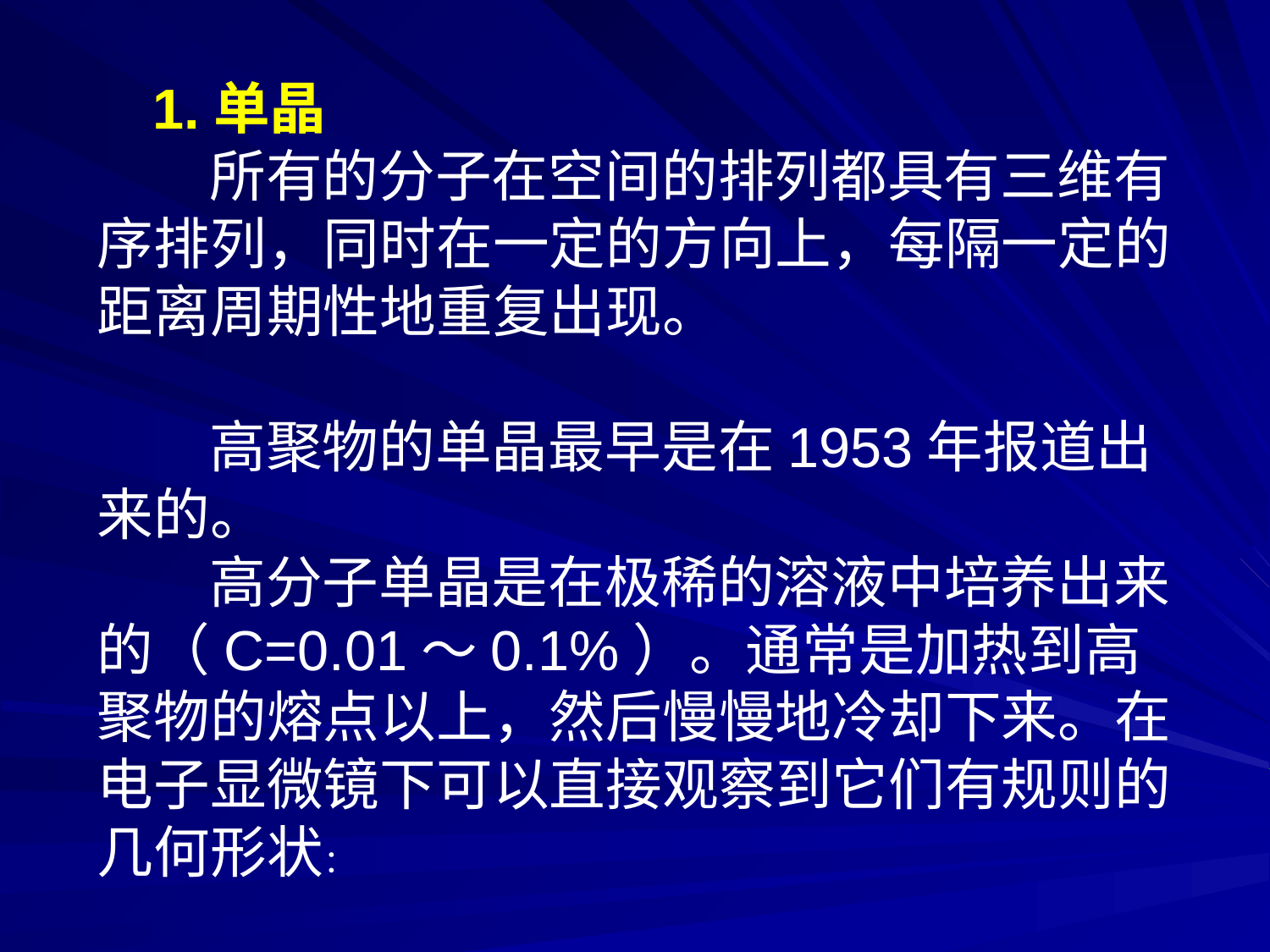

1.单晶
　所有的分子在空间的排列都具有三维有序排列，同时在一定的方向上，每隔一定的距离周期性地重复出现。

　高聚物的单晶最早是在1953年报道出来的。
　高分子单晶是在极稀的溶液中培养出来的（C=0.01～0.1%）。通常是加热到高聚物的熔点以上，然后慢慢地冷却下来。在电子显微镜下可以直接观察到它们有规则的几何形状：